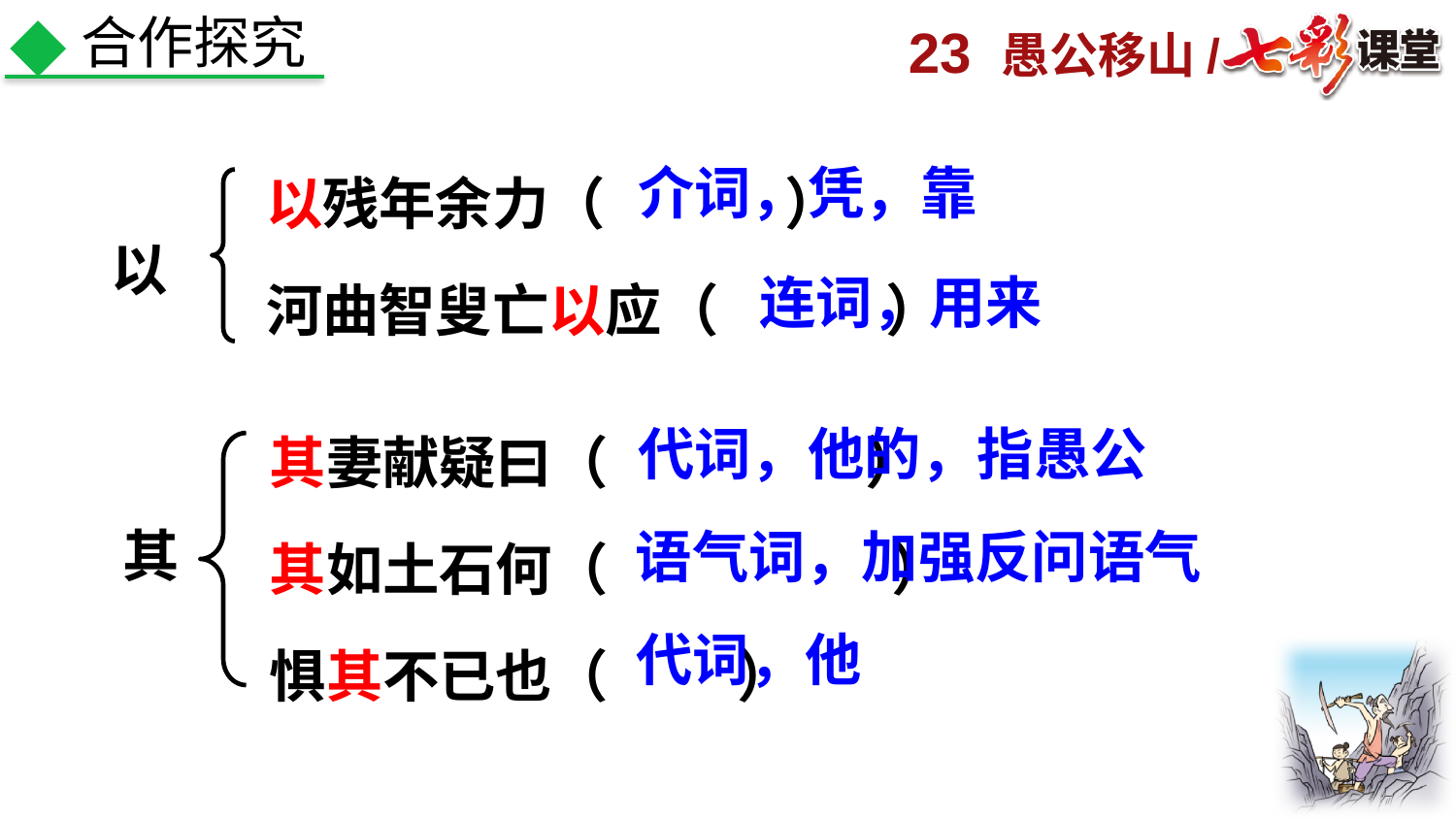

合作探究

以残年余力（              ）
河曲智叟亡以应（             ）
介词，凭，靠

以
连词，用来
其妻献疑曰（                    ）
其如土石何（                      ）
惧其不已也（          ）
代词，他的，指愚公

其
语气词，加强反问语气
代词，他